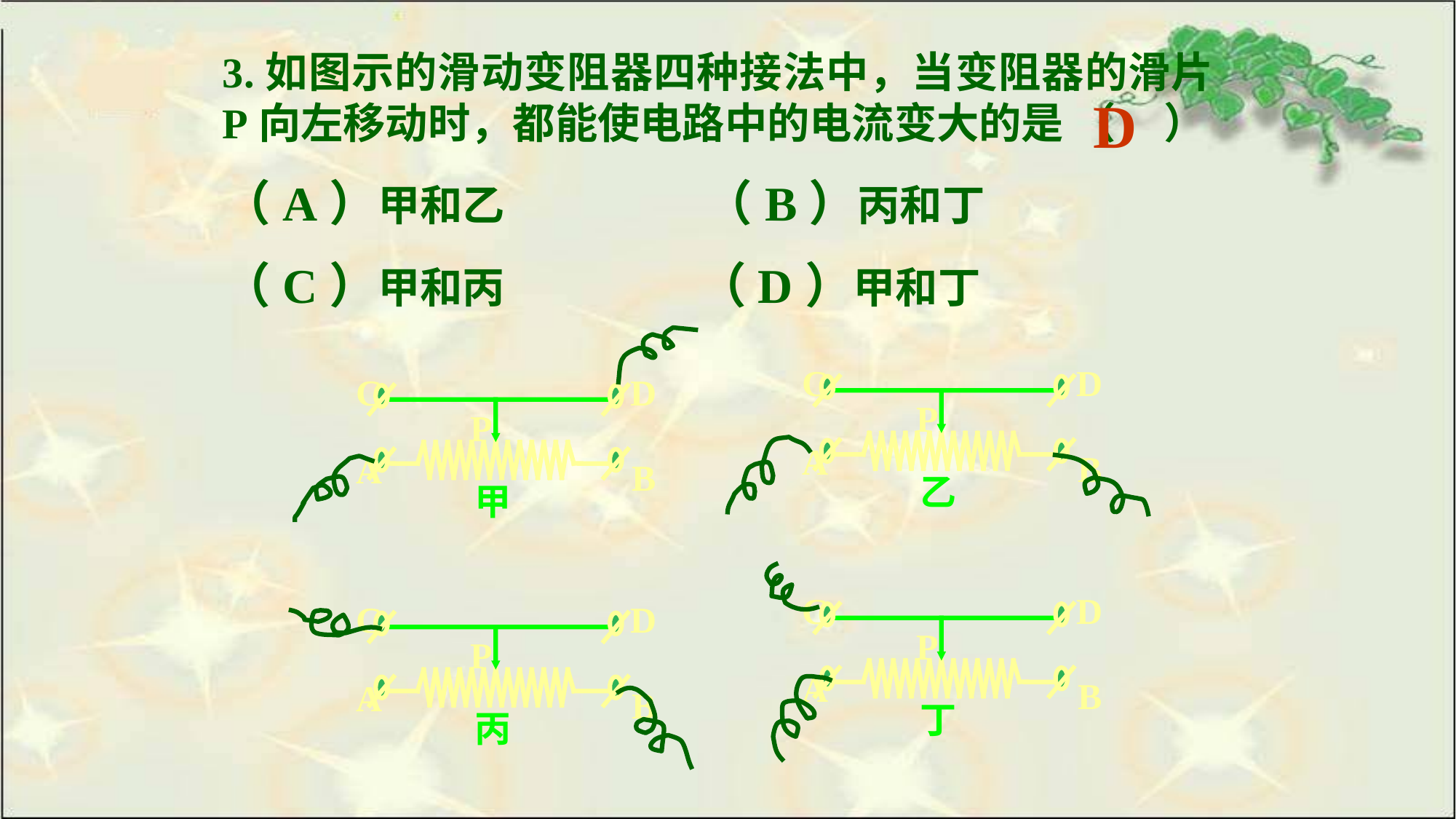

3.如图示的滑动变阻器四种接法中，当变阻器的滑片P向左移动时，都能使电路中的电流变大的是 （     ）
（A）甲和乙                  （B）丙和丁
（C）甲和丙                    （D）甲和丁
D

C
D

A

B

P

乙
C
D

A

B

P

甲

C
D

A

B

P

丁
C
D

A

B

P

丙